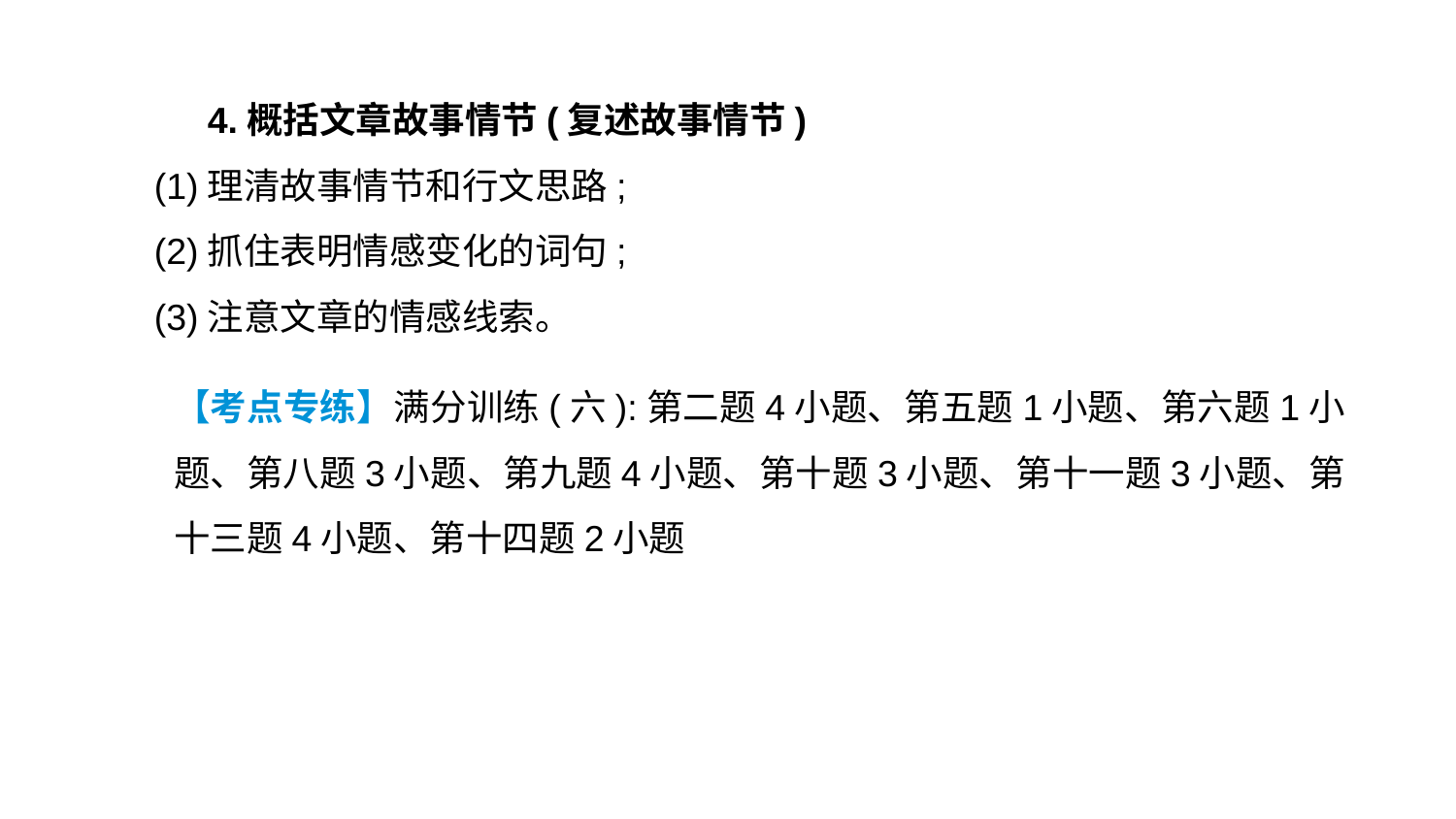

4.概括文章故事情节(复述故事情节)
(1)理清故事情节和行文思路;
(2)抓住表明情感变化的词句;
(3)注意文章的情感线索。
【考点专练】满分训练(六):第二题4小题、第五题1小题、第六题1小题、第八题3小题、第九题4小题、第十题3小题、第十一题3小题、第十三题4小题、第十四题2小题